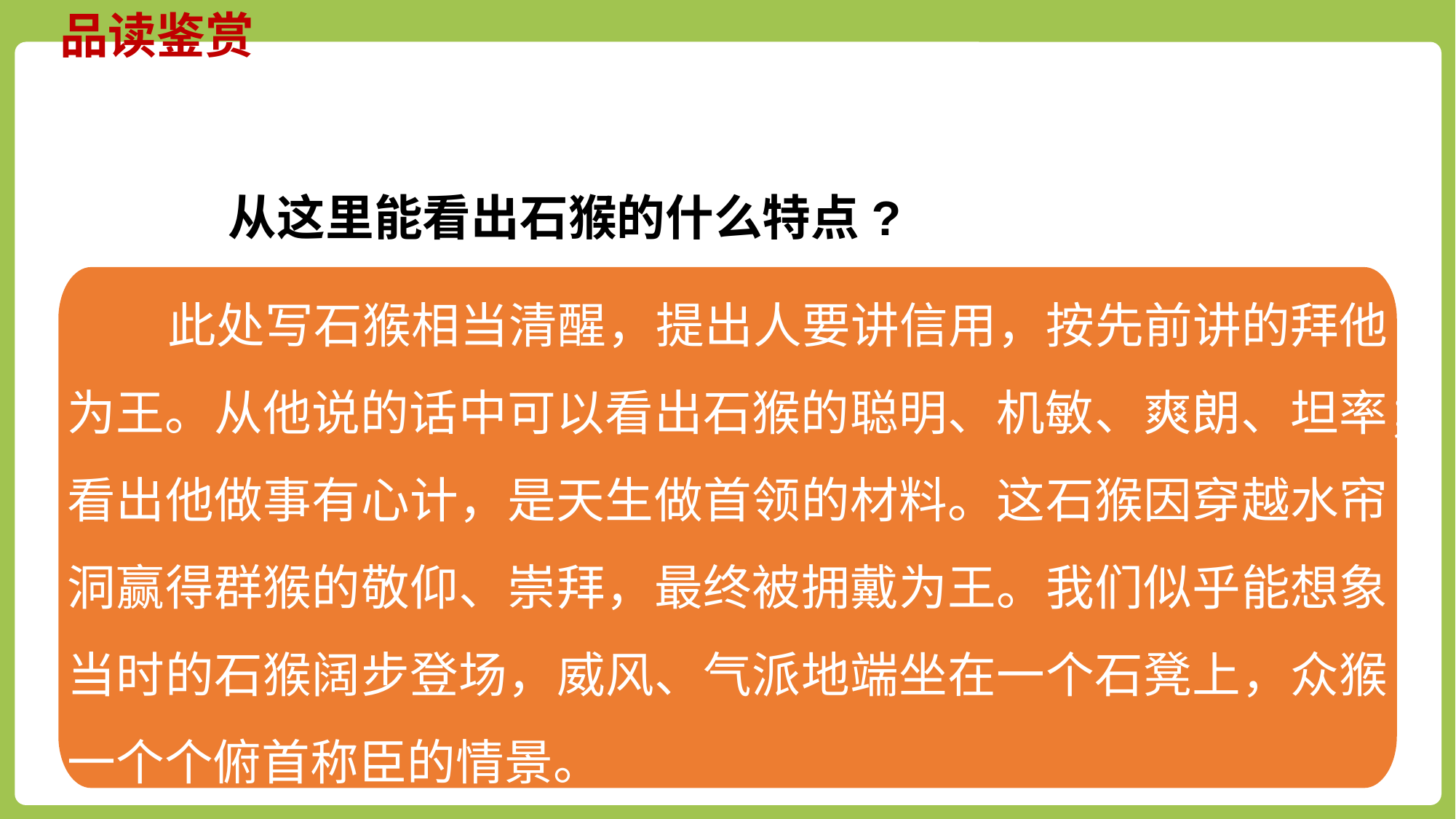

品读鉴赏
 从这里能看出石猴的什么特点?
   此处写石猴相当清醒，提出人要讲信用，按先前讲的拜他为王。从他说的话中可以看出石猴的聪明、机敏、爽朗、坦率；看出他做事有心计，是天生做首领的材料。这石猴因穿越水帘洞赢得群猴的敬仰、崇拜，最终被拥戴为王。我们似乎能想象当时的石猴阔步登场，威风、气派地端坐在一个石凳上，众猴一个个俯首称臣的情景。